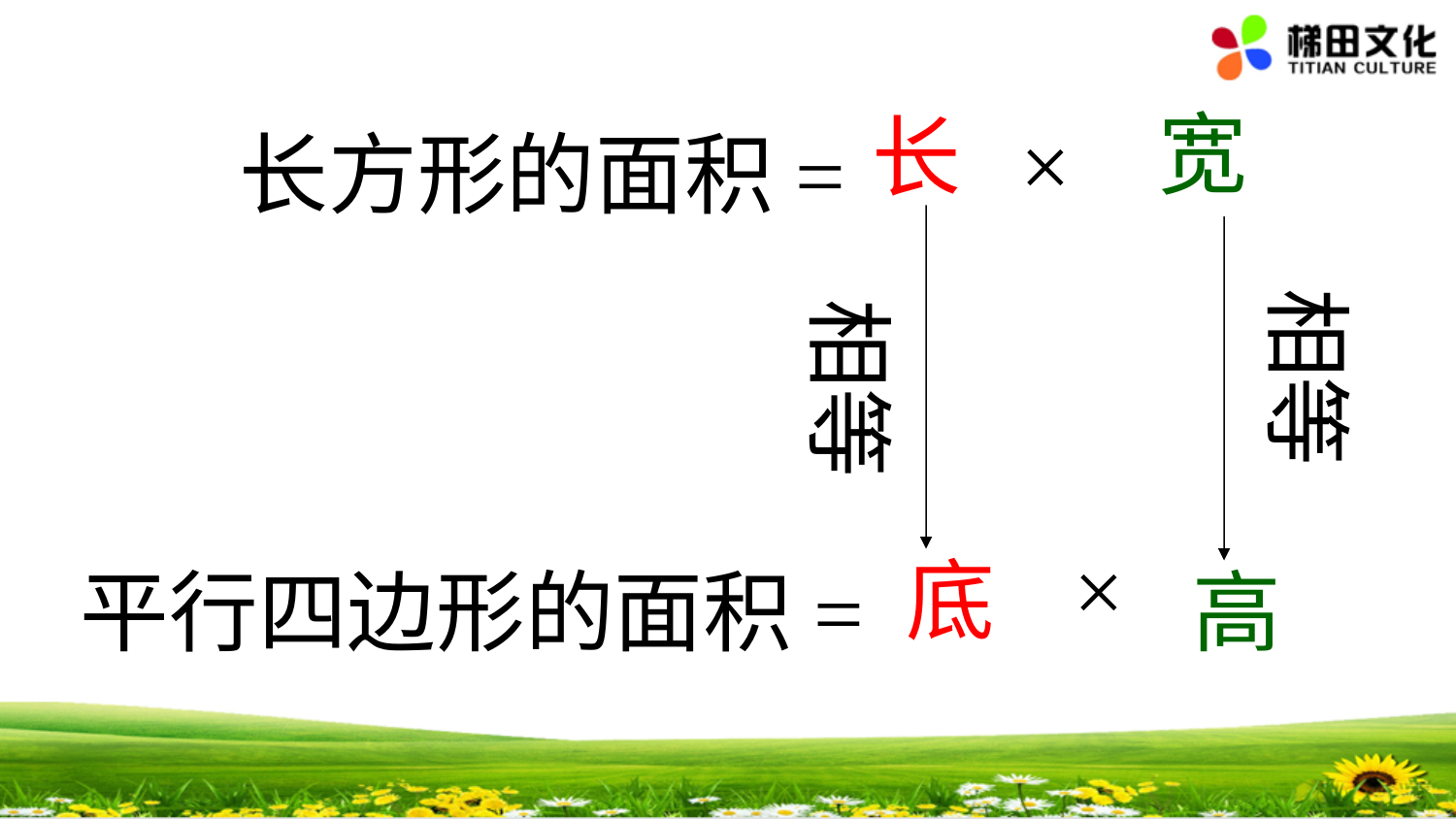

宽
长
×
长方形的面积=

相等
相等
×
底
平行四边形的面积=
高